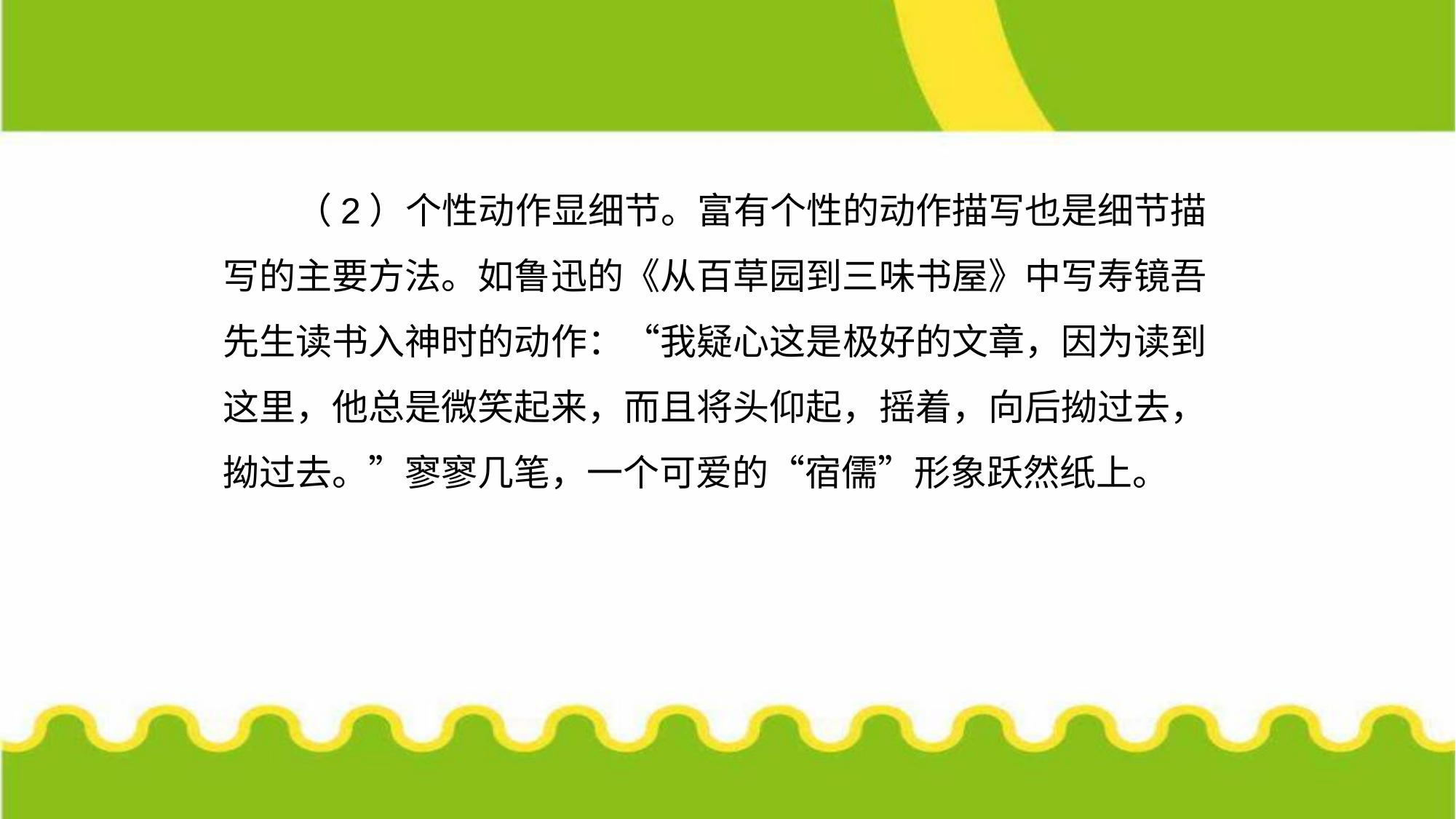

（2）个性动作显细节。富有个性的动作描写也是细节描写的主要方法。如鲁迅的《从百草园到三味书屋》中写寿镜吾先生读书入神时的动作：“我疑心这是极好的文章，因为读到这里，他总是微笑起来，而且将头仰起，摇着，向后拗过去，拗过去。”寥寥几笔，一个可爱的“宿儒”形象跃然纸上。